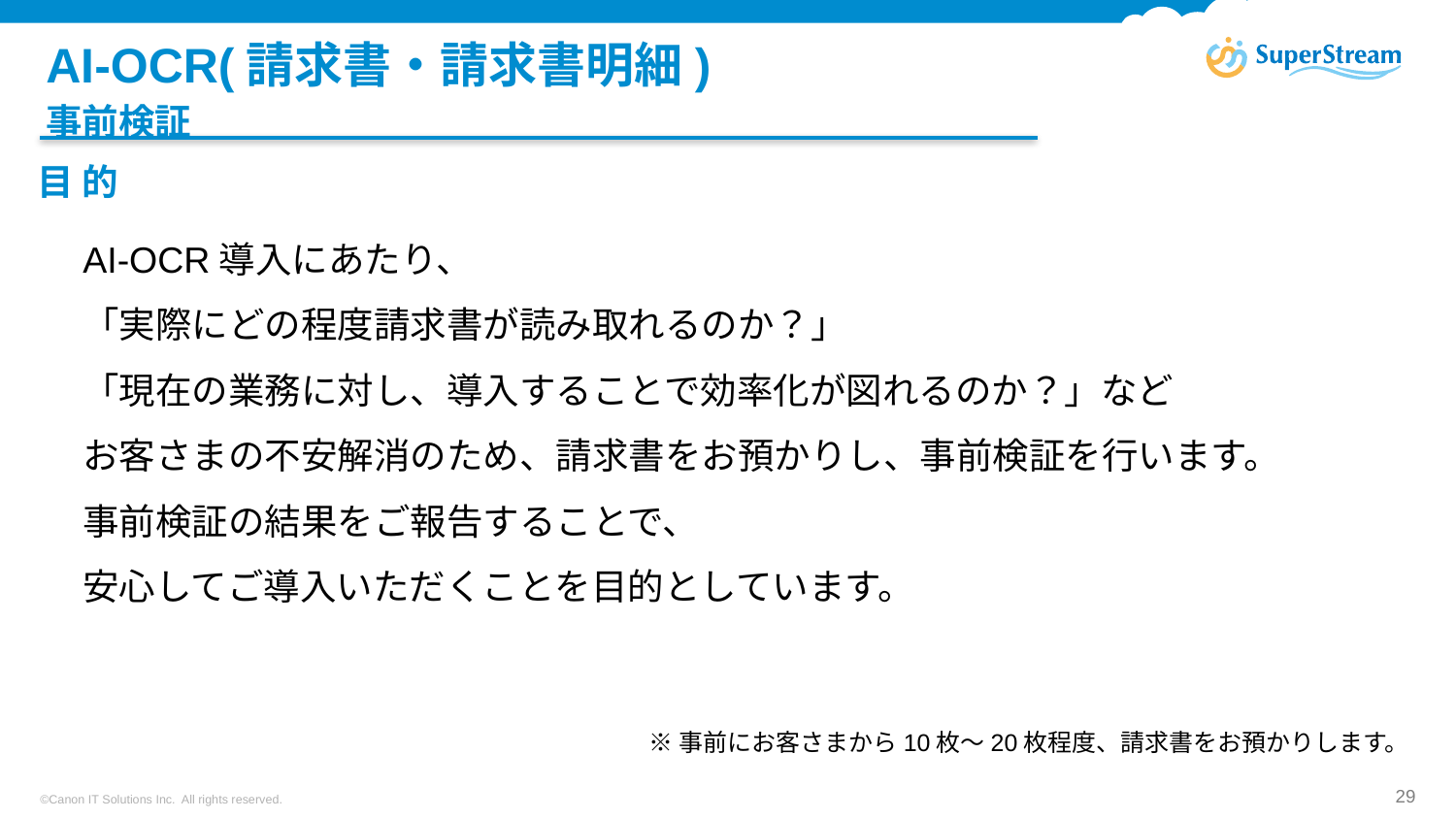

# AI-OCR(請求書・請求書明細)
事前検証
目 的
AI-OCR導入にあたり、
「実際にどの程度請求書が読み取れるのか？」
「現在の業務に対し、導入することで効率化が図れるのか？」など
お客さまの不安解消のため、請求書をお預かりし、事前検証を行います。
事前検証の結果をご報告することで、
安心してご導入いただくことを目的としています。

※事前にお客さまから10枚～20枚程度、請求書をお預かりします。
©Canon IT Solutions Inc.  All rights reserved.
29